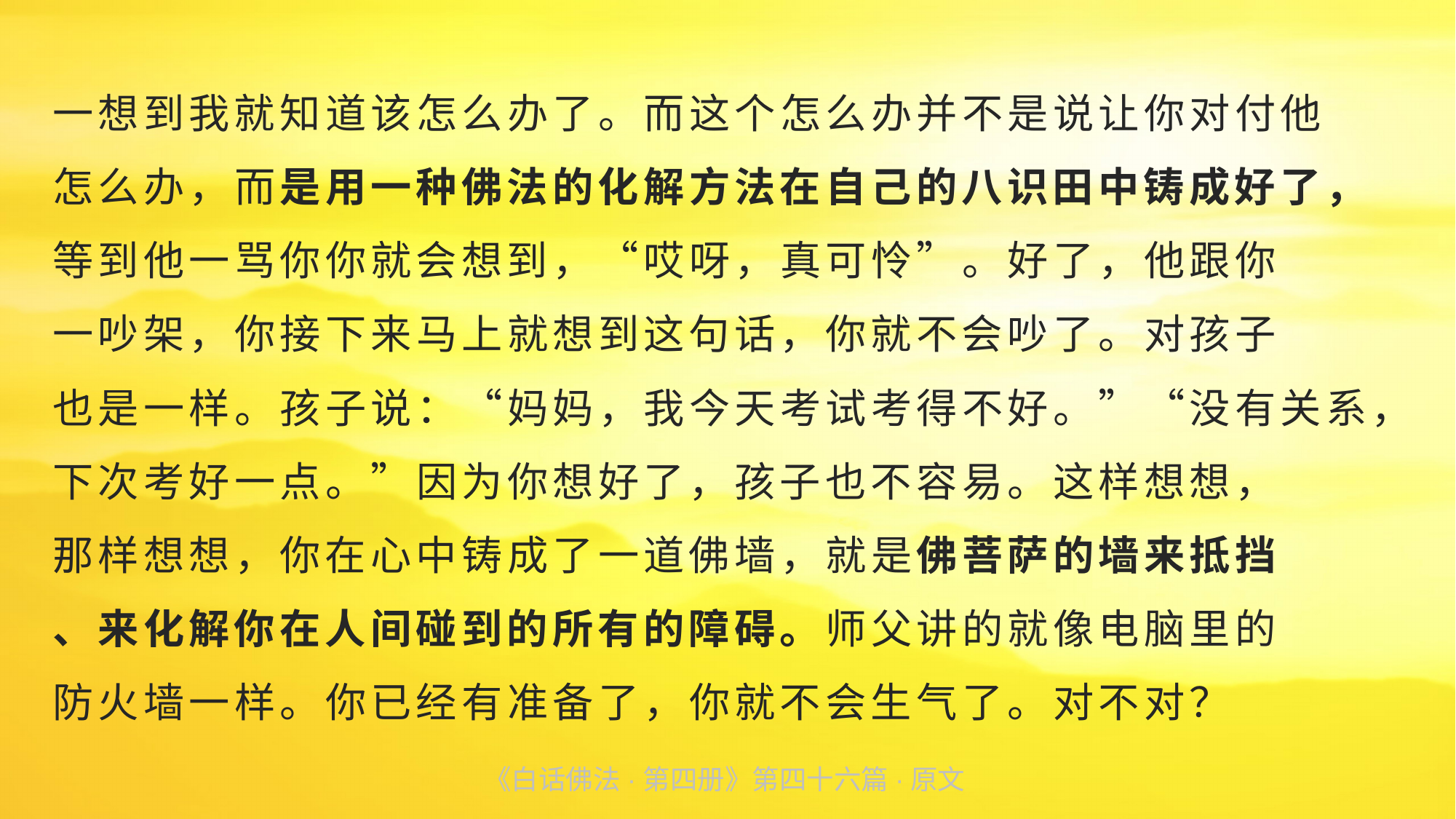

一想到我就知道该怎么办了。而这个怎么办并不是说让你对付他
怎么办，而是用一种佛法的化解方法在自己的八识田中铸成好了，等到他一骂你你就会想到，“哎呀，真可怜”。好了，他跟你
一吵架，你接下来马上就想到这句话，你就不会吵了。对孩子
也是一样。孩子说：“妈妈，我今天考试考得不好。”“没有关系，下次考好一点。”因为你想好了，孩子也不容易。这样想想，
那样想想，你在心中铸成了一道佛墙，就是佛菩萨的墙来抵挡
、来化解你在人间碰到的所有的障碍。师父讲的就像电脑里的
防火墙一样。你已经有准备了，你就不会生气了。对不对？
《白话佛法·第四册》第四十六篇·原文